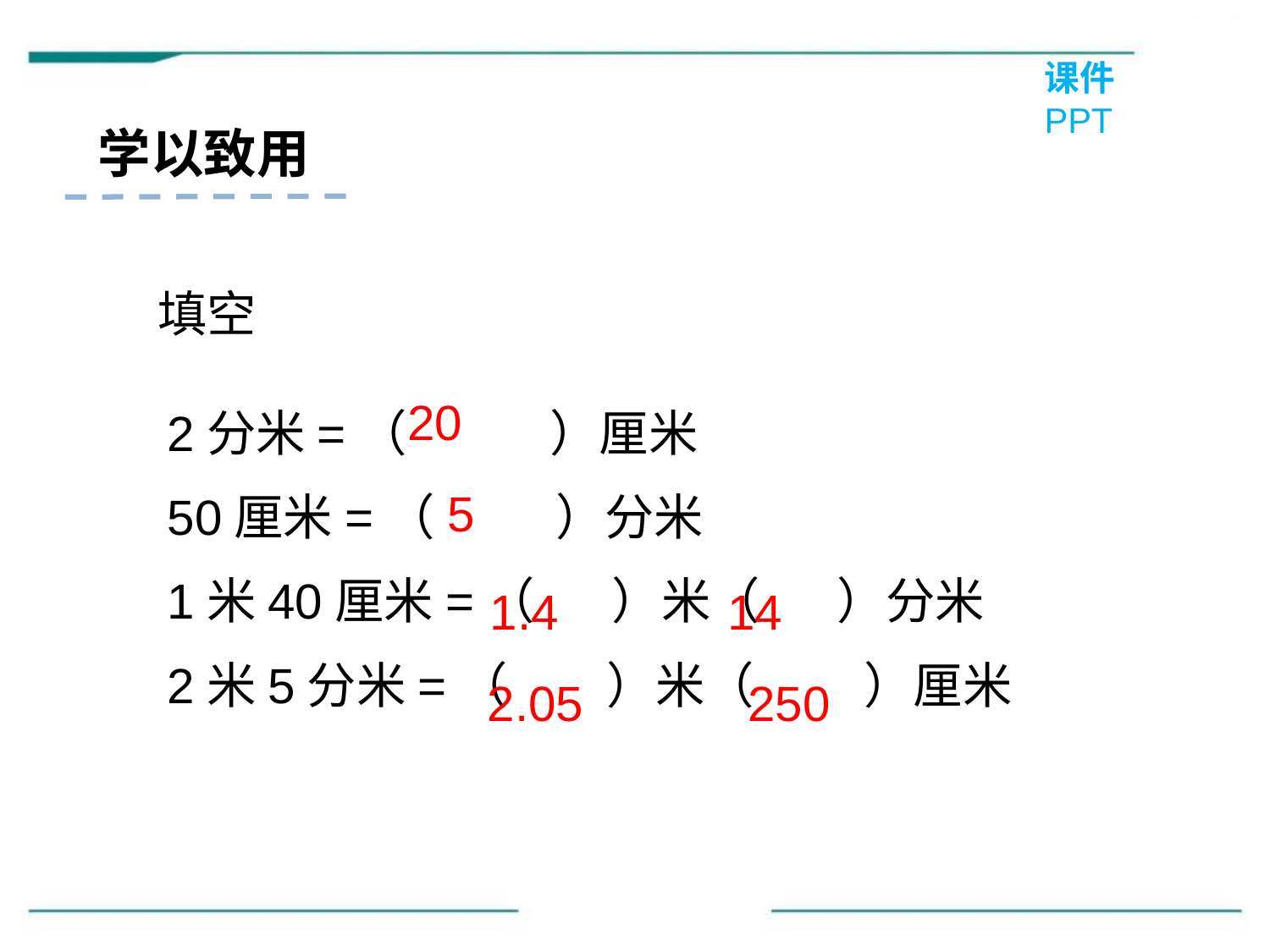

课件PPT
学以致用

填空
20
2分米=（             ）厘米
50厘米=（           ）分米
1米40厘米=（       ）米（       ）分米
2米5分米=（         ）米（          ）厘米
5
1.4
14
2.05
250